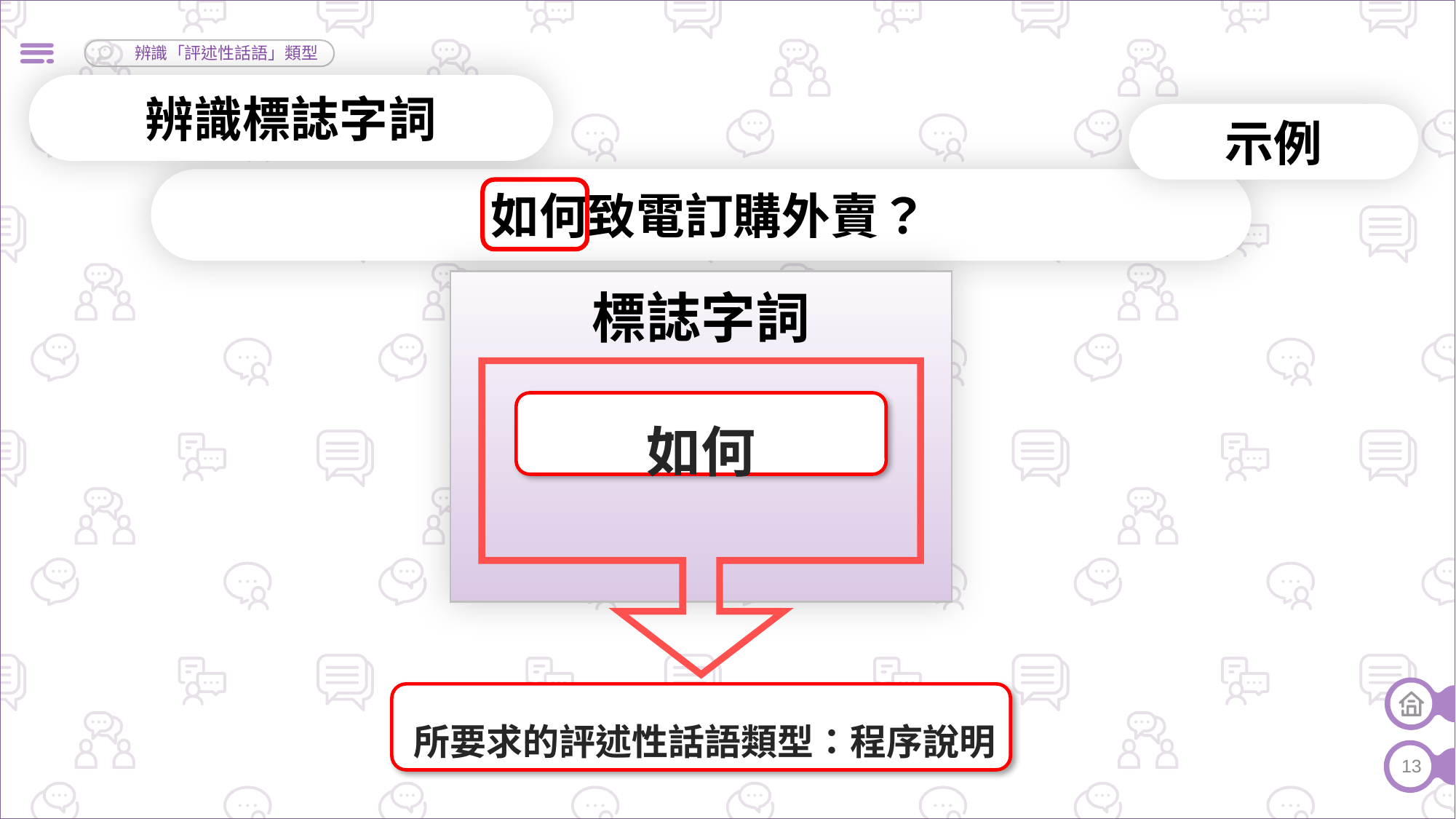

辨識標誌字詞
示例

如何致電訂購外賣？

標誌字詞

如何

所要求的評述性話語類型：程序說明

13